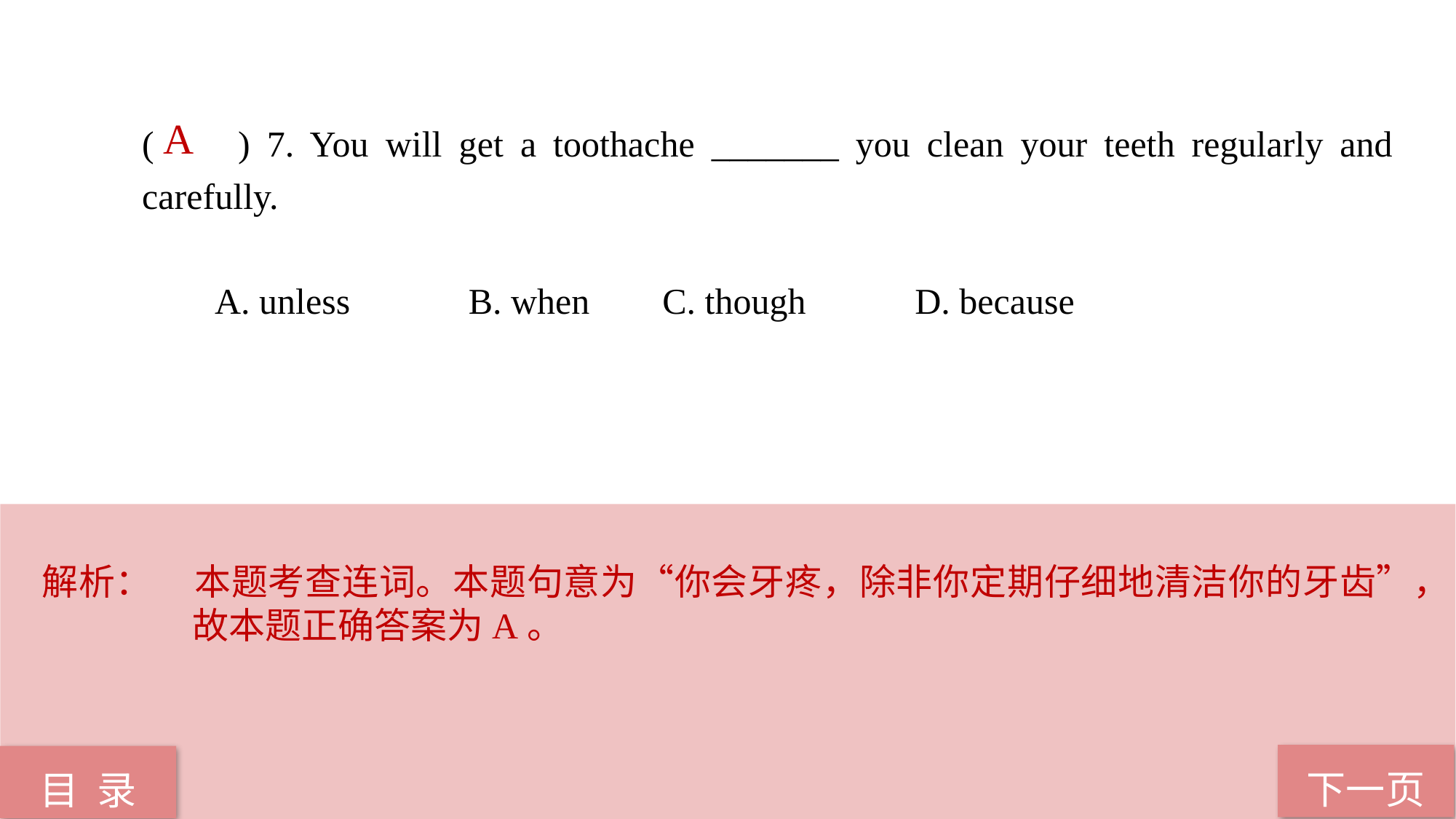

(     ) 7. You will get a toothache _______ you clean your teeth regularly and carefully.

        A. unless             B. when        C. though            D. because
A
解析：	本题考查连词。本题句意为“你会牙疼，除非你定期仔细地清洁你的牙齿”，故本题正确答案为A。